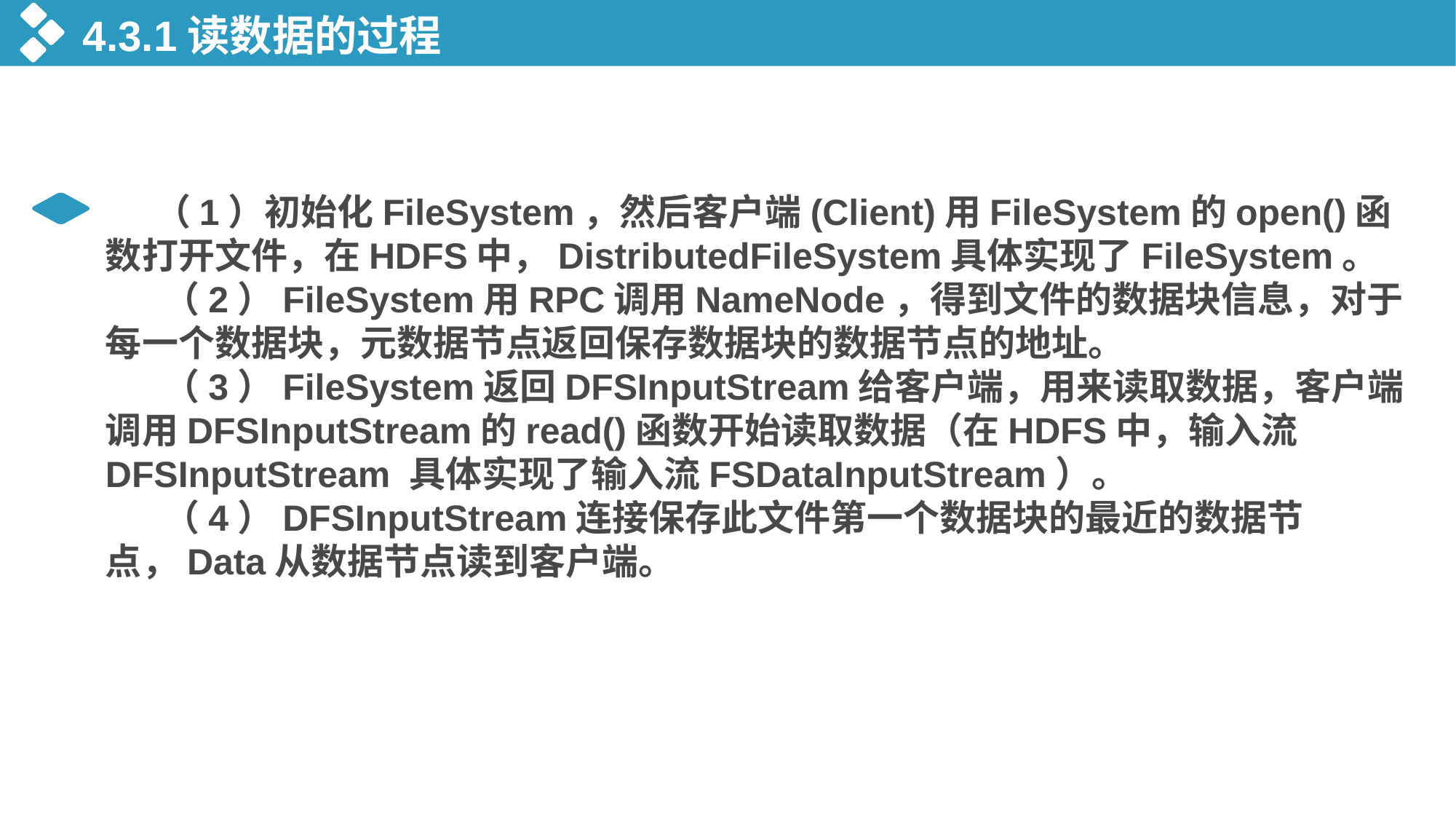

4.3.1读数据的过程
      （1）初始化FileSystem，然后客户端(Client)用FileSystem的open()函数打开文件，在HDFS中，DistributedFileSystem具体实现了FileSystem。
      （2）FileSystem用RPC调用NameNode，得到文件的数据块信息，对于每一个数据块，元数据节点返回保存数据块的数据节点的地址。
      （3）FileSystem返回DFSInputStream给客户端，用来读取数据，客户端调用DFSInputStream的read()函数开始读取数据（在HDFS中，输入流DFSInputStream 具体实现了输入流FSDataInputStream）。
      （4）DFSInputStream连接保存此文件第一个数据块的最近的数据节点，Data从数据节点读到客户端。